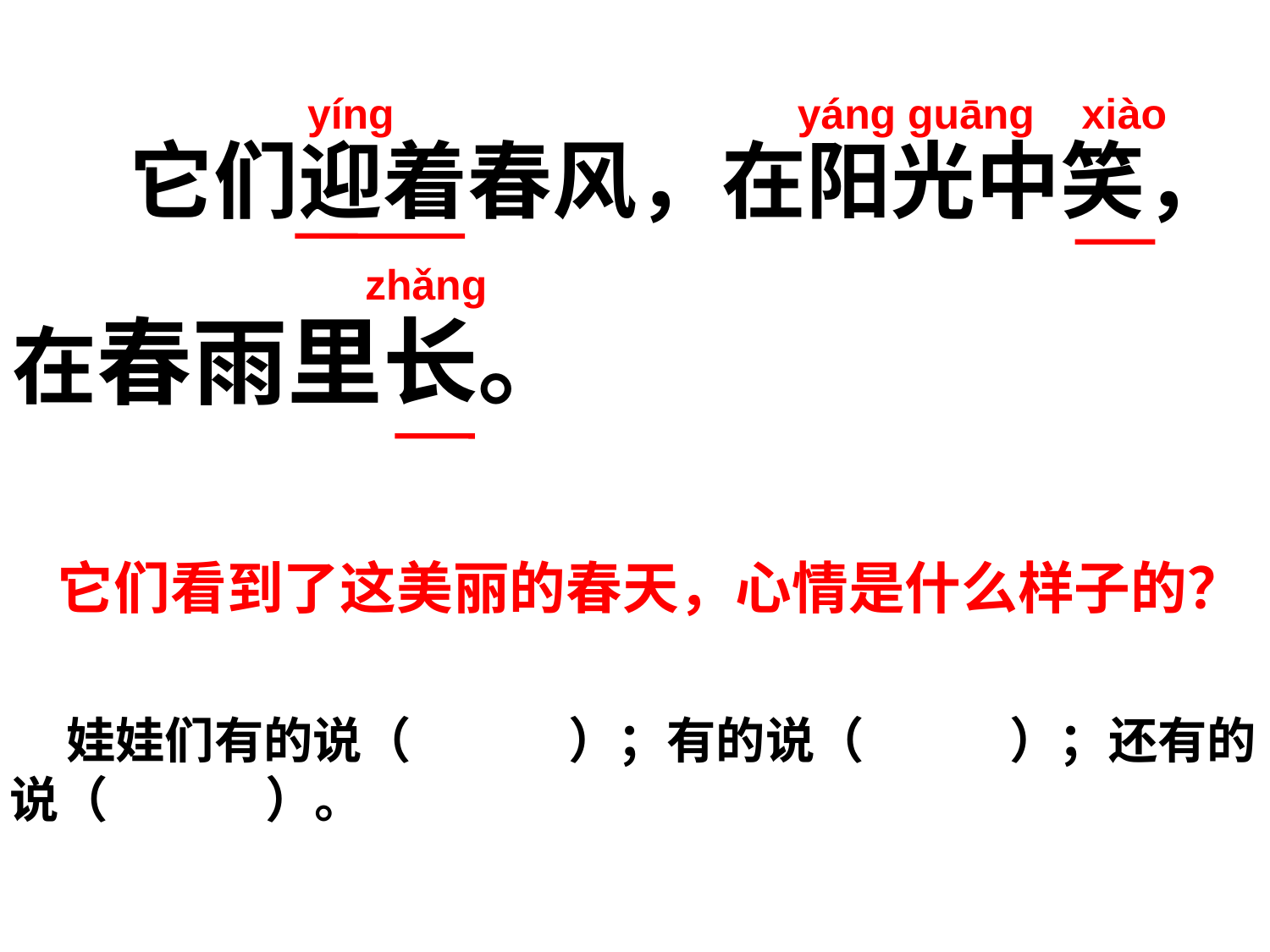

yíng                                  yáng guāng    xiào
     它们迎着春风，在阳光中笑，
               zhǎng
在春雨里长。

它们看到了这美丽的春天，心情是什么样子的？
    娃娃们有的说（              ）；有的说（             ）；还有的说（              ）。